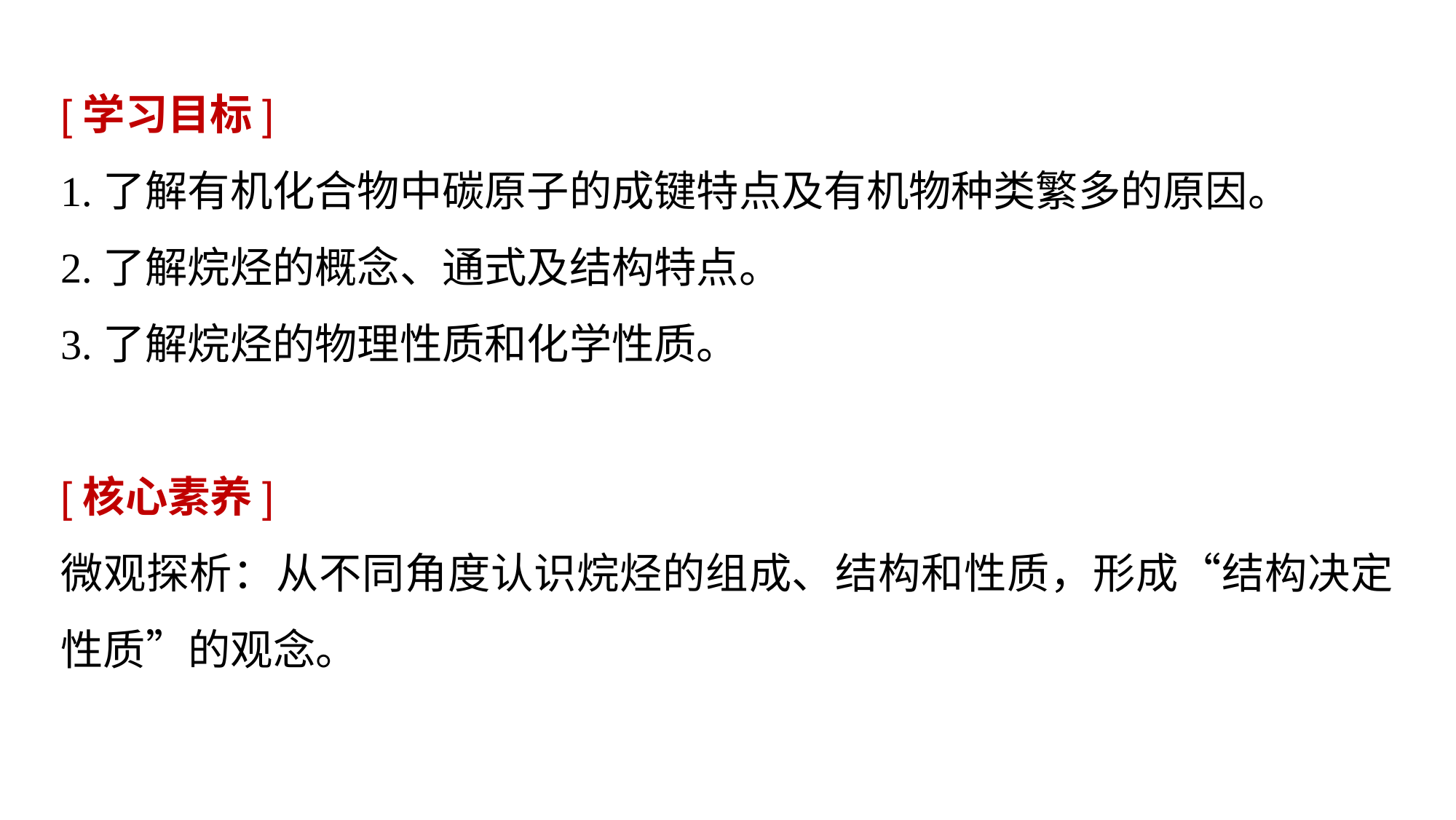

[学习目标]
1.了解有机化合物中碳原子的成键特点及有机物种类繁多的原因。
2.了解烷烃的概念、通式及结构特点。
3.了解烷烃的物理性质和化学性质。

[核心素养]
微观探析：从不同角度认识烷烃的组成、结构和性质，形成“结构决定性质”的观念。